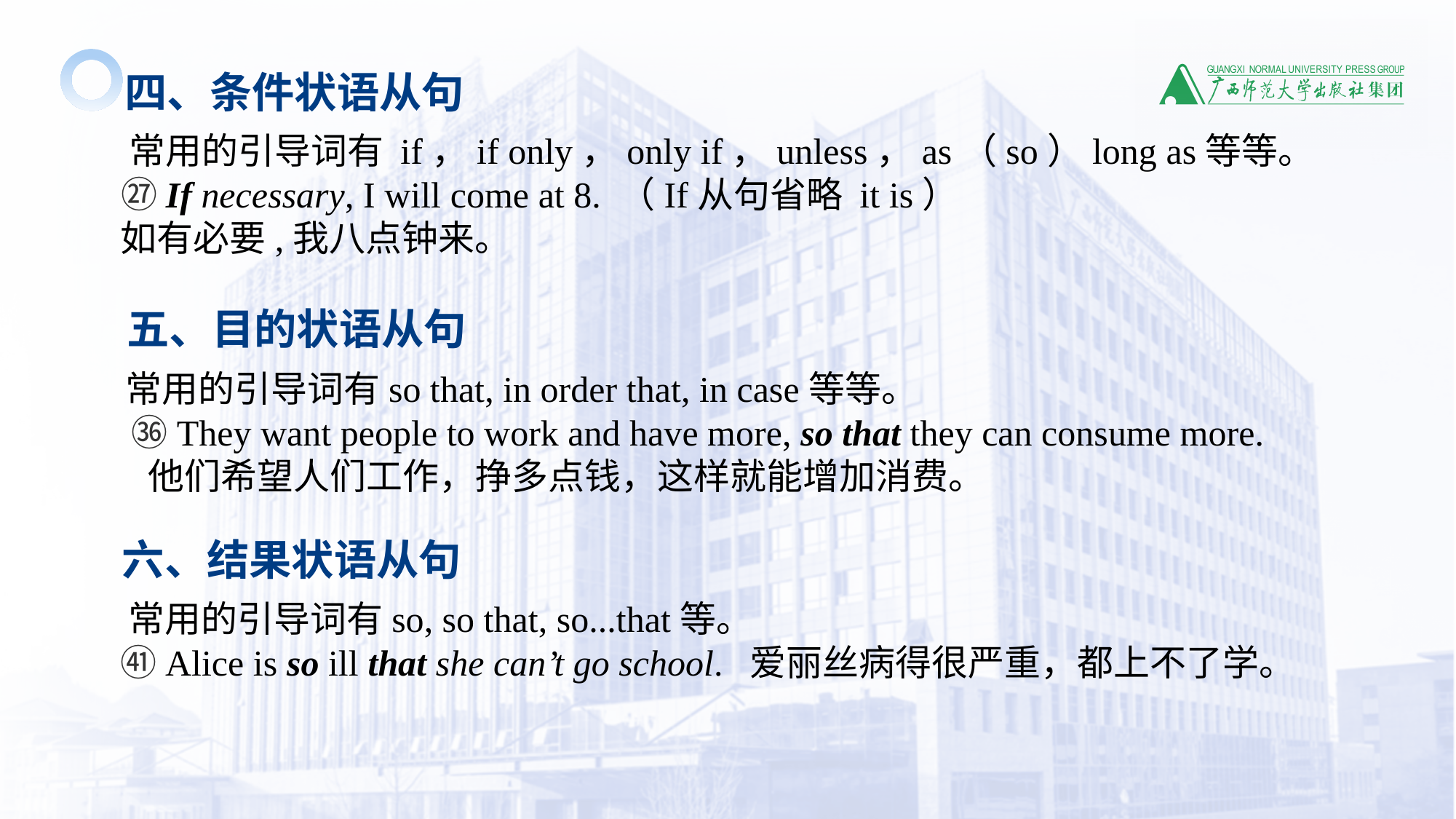

四、条件状语从句
    常用的引导词有 if，if only，only if，unless，as（so）long as等等。
   ㉗If necessary, I will come at 8. （If从句省略 it is）
   如有必要,我八点钟来。
 五、目的状语从句
      常用的引导词有so that, in order that, in case等等。
         ㊱They want people to work and have more, so that they can consume more.
           他们希望人们工作，挣多点钱，这样就能增加消费。
 六、结果状语从句
       常用的引导词有so, so that, so...that等。
      ㊶Alice is so ill that she can’t go school.  爱丽丝病得很严重，都上不了学。